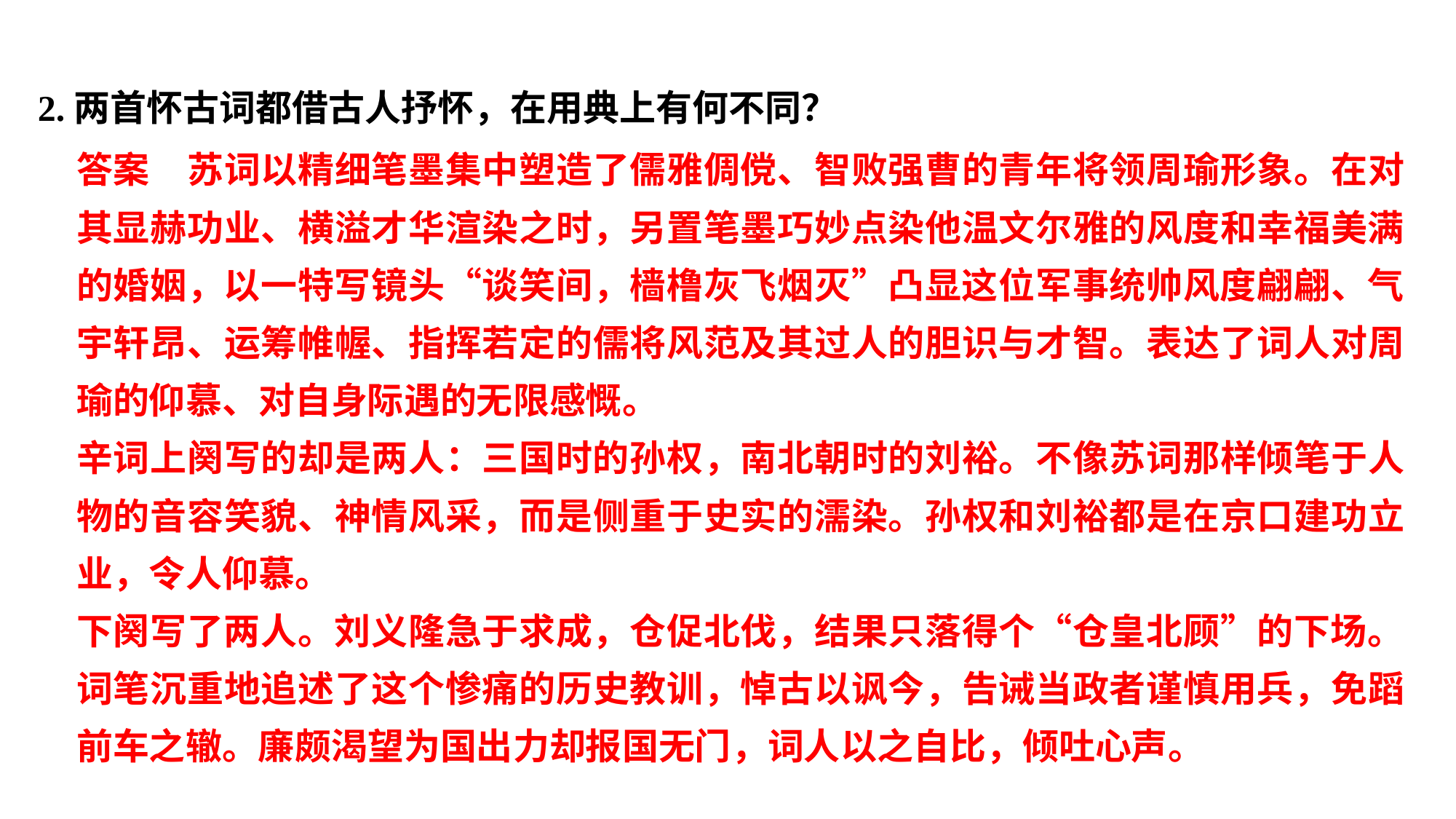

2.两首怀古词都借古人抒怀，在用典上有何不同？
答案　苏词以精细笔墨集中塑造了儒雅倜傥、智败强曹的青年将领周瑜形象。在对其显赫功业、横溢才华渲染之时，另置笔墨巧妙点染他温文尔雅的风度和幸福美满的婚姻，以一特写镜头“谈笑间，樯橹灰飞烟灭”凸显这位军事统帅风度翩翩、气宇轩昂、运筹帷幄、指挥若定的儒将风范及其过人的胆识与才智。表达了词人对周瑜的仰慕、对自身际遇的无限感慨。
辛词上阕写的却是两人：三国时的孙权，南北朝时的刘裕。不像苏词那样倾笔于人物的音容笑貌、神情风采，而是侧重于史实的濡染。孙权和刘裕都是在京口建功立业，令人仰慕。
下阕写了两人。刘义隆急于求成，仓促北伐，结果只落得个“仓皇北顾”的下场。词笔沉重地追述了这个惨痛的历史教训，悼古以讽今，告诫当政者谨慎用兵，免蹈前车之辙。廉颇渴望为国出力却报国无门，词人以之自比，倾吐心声。